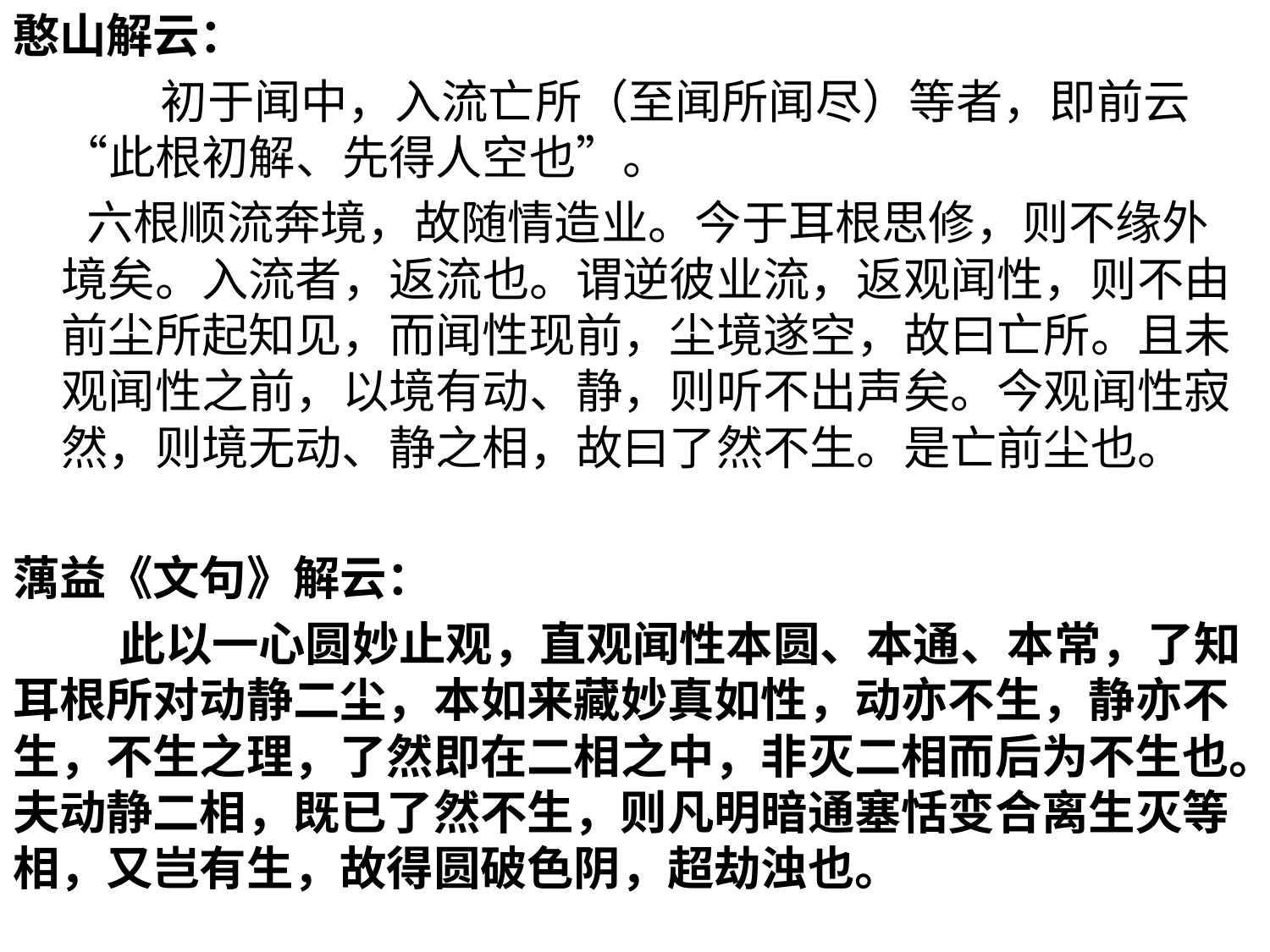

憨山解云：
             初于闻中，入流亡所（至闻所闻尽）等者，即前云“此根初解、先得人空也”。
      六根顺流奔境，故随情造业。今于耳根思修，则不缘外境矣。入流者，返流也。谓逆彼业流，返观闻性，则不由前尘所起知见，而闻性现前，尘境遂空，故曰亡所。且未观闻性之前，以境有动、静，则听不出声矣。今观闻性寂然，则境无动、静之相，故曰了然不生。是亡前尘也。

蕅益《文句》解云：
         此以一心圆妙止观，直观闻性本圆、本通、本常，了知耳根所对动静二尘，本如来藏妙真如性，动亦不生，静亦不生，不生之理，了然即在二相之中，非灭二相而后为不生也。夫动静二相，既已了然不生，则凡明暗通塞恬变合离生灭等相，又岂有生，故得圆破色阴，超劫浊也。